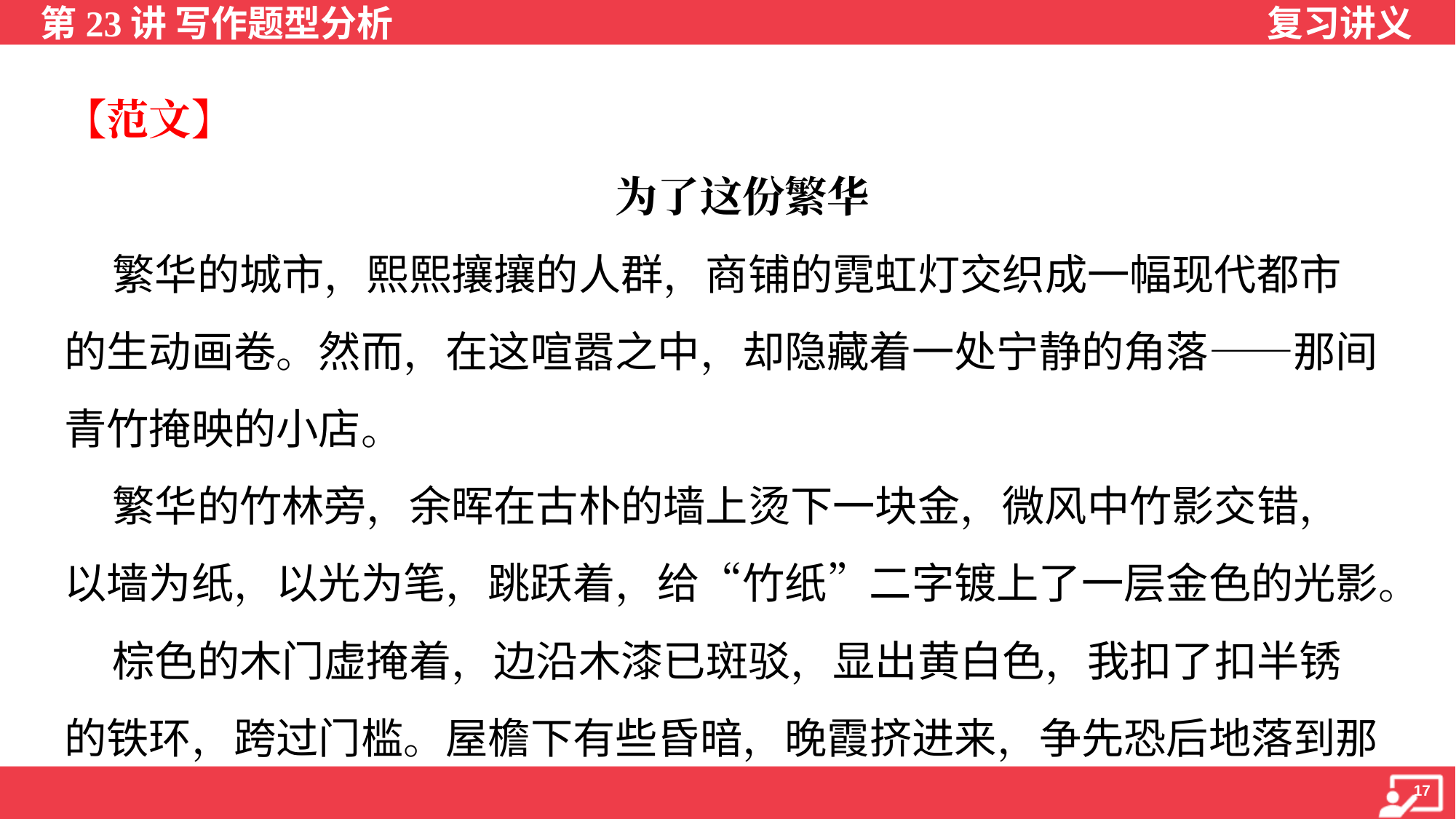

【范文】
为了这份繁华
    繁华的城市，熙熙攘攘的人群，商铺的霓虹灯交织成一幅现代都市
的生动画卷。然而，在这喧嚣之中，却隐藏着一处宁静的角落——那间
青竹掩映的小店。
    繁华的竹林旁，余晖在古朴的墙上烫下一块金，微风中竹影交错，
以墙为纸，以光为笔，跳跃着，给“竹纸”二字镀上了一层金色的光影。
    棕色的木门虚掩着，边沿木漆已斑驳，显出黄白色，我扣了扣半锈
的铁环，跨过门槛。屋檐下有些昏暗，晚霞挤进来，争先恐后地落到那